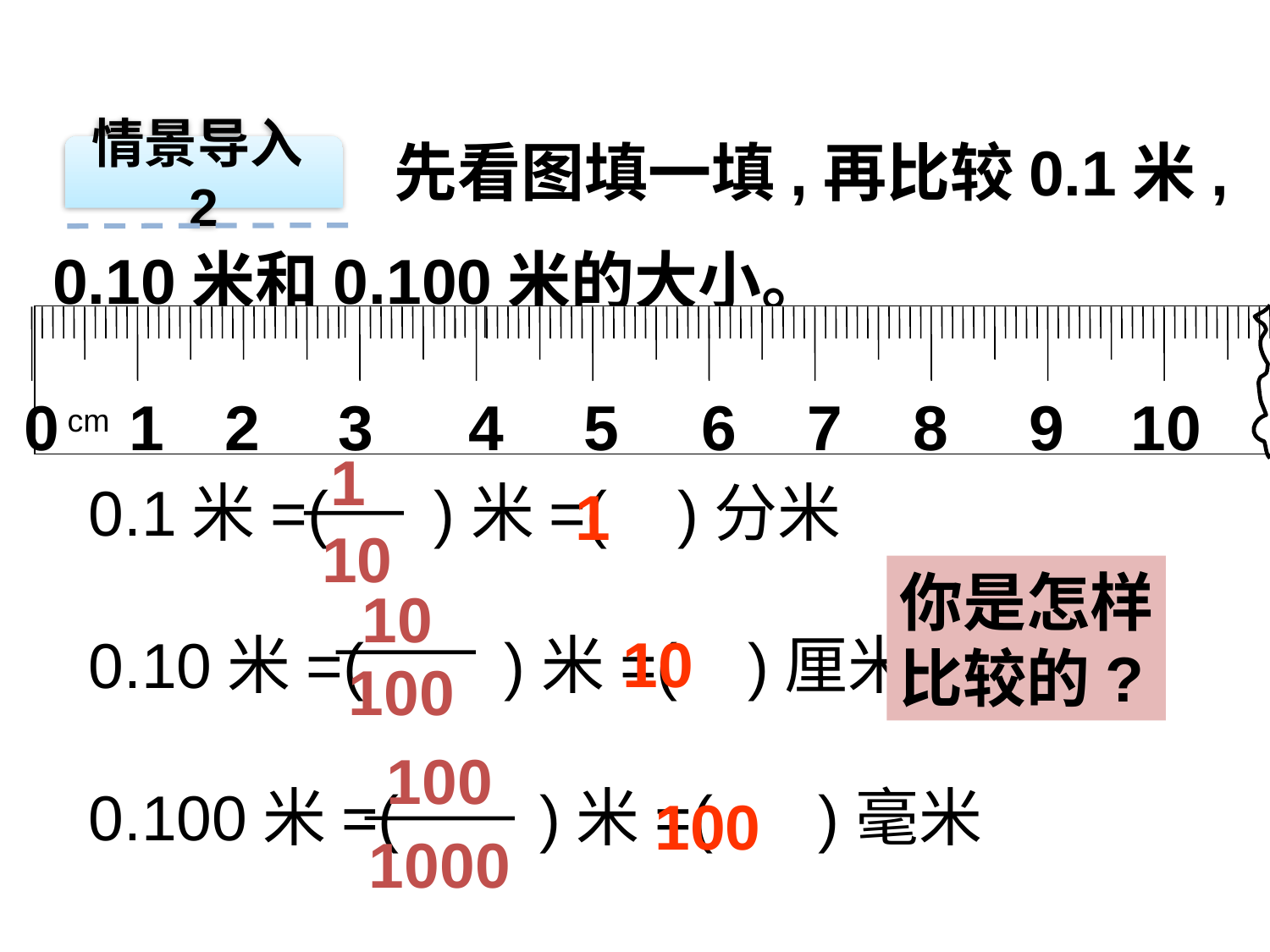

先看图填一填,再比较0.1米,
0.10米和0.100米的大小。
情景导入2

0
1
2
3
4
5
6
7
8
9
10
cm
1

10
0.1米=(      )米=(    )分米

0.10米=(        )米=(    )厘米

0.100米=(        )米=(      )毫米

1
你是怎样
比较的?
10
100

10
100

1000
100